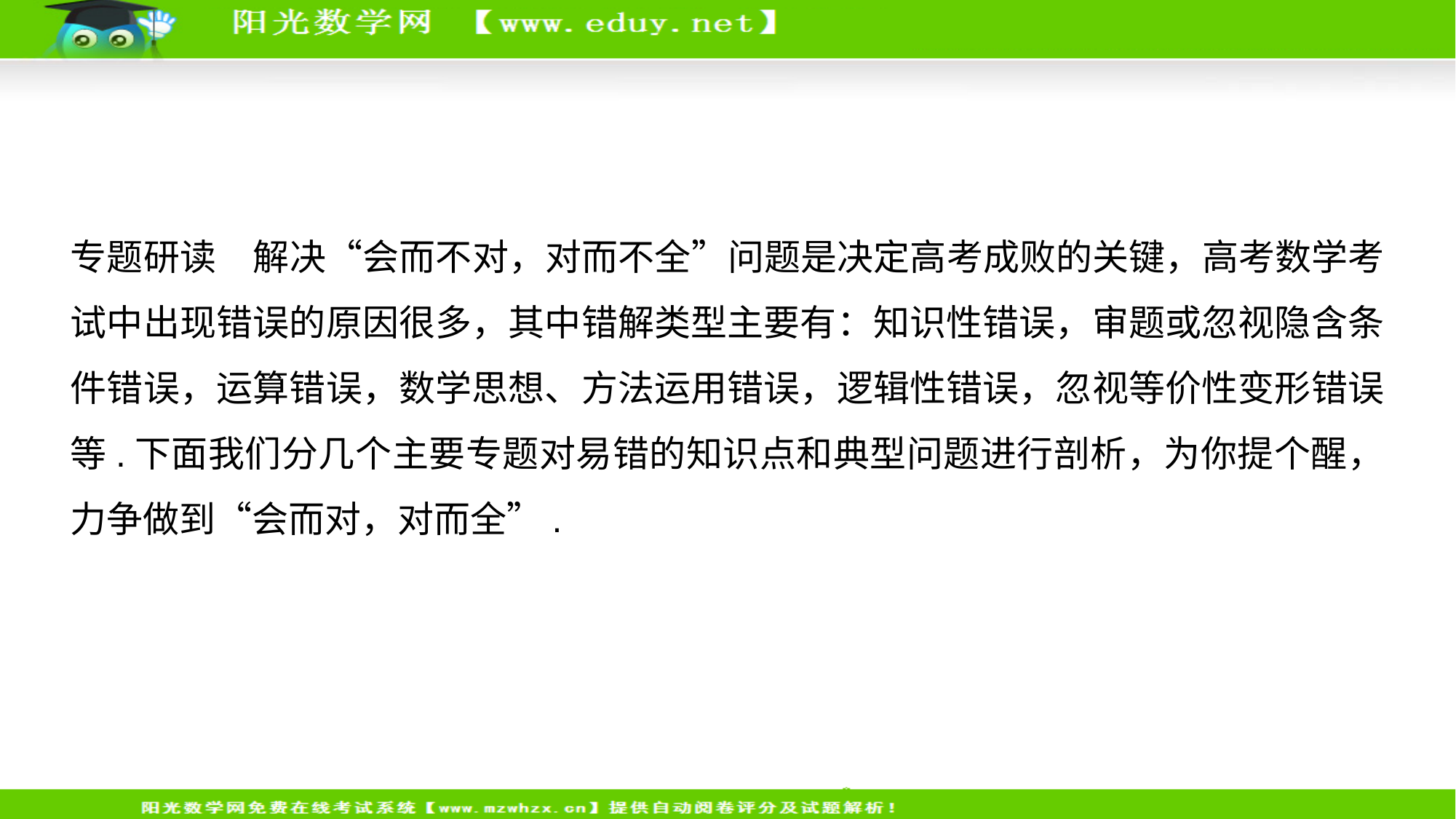

专题研读　解决“会而不对，对而不全”问题是决定高考成败的关键，高考数学考试中出现错误的原因很多，其中错解类型主要有：知识性错误，审题或忽视隐含条件错误，运算错误，数学思想、方法运用错误，逻辑性错误，忽视等价性变形错误等.下面我们分几个主要专题对易错的知识点和典型问题进行剖析，为你提个醒，力争做到“会而对，对而全”.